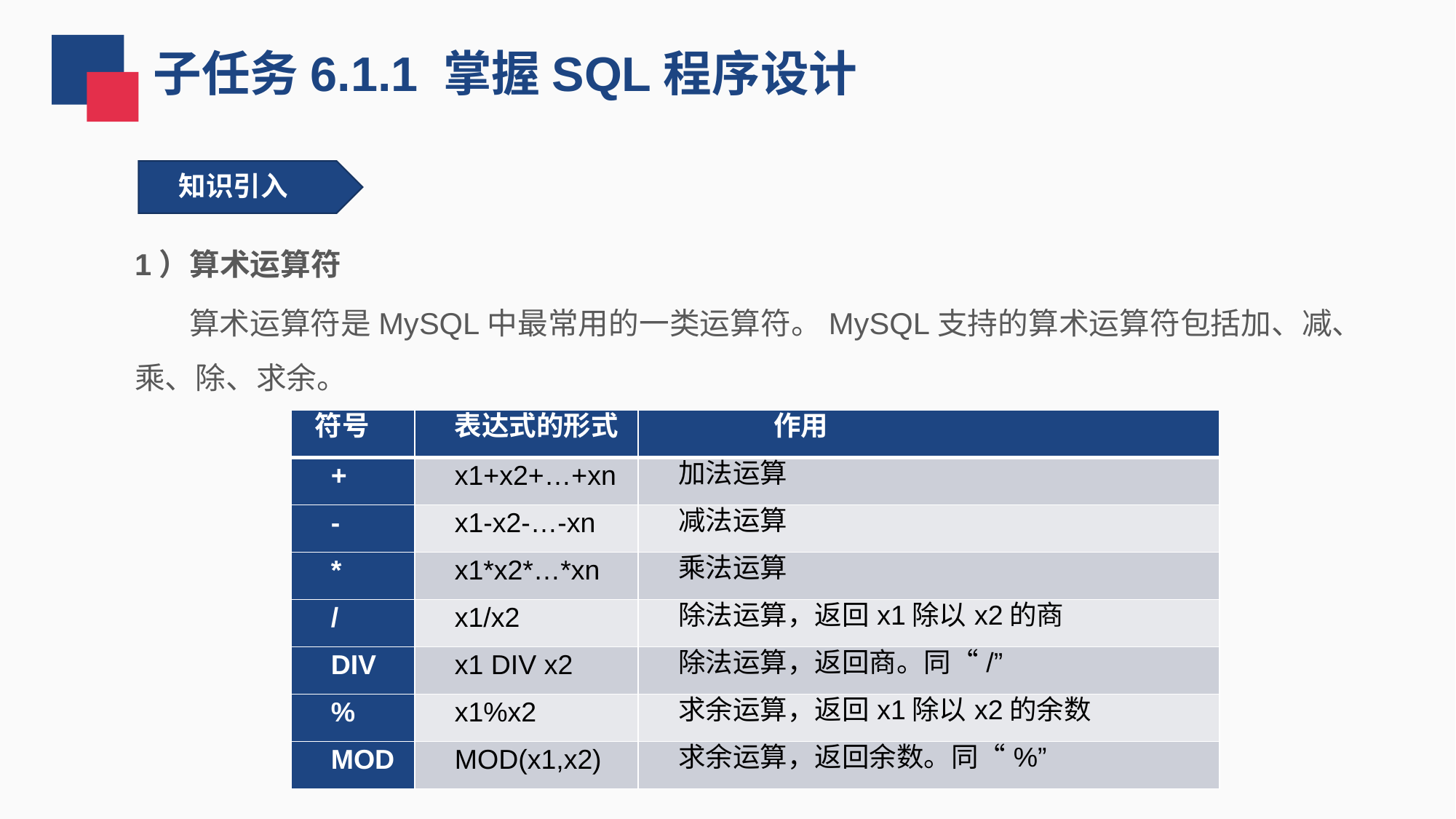

子任务6.1.1 掌握SQL程序设计

知识引入
1）算术运算符
       算术运算符是MySQL中最常用的一类运算符。MySQL支持的算术运算符包括加、减、乘、除、求余。
| 符号 | 表达式的形式 | 作用 |
| --- | --- | --- |
| + | x1+x2+…+xn | 加法运算 |
| - | x1-x2-…-xn | 减法运算 |
| \* | x1\*x2\*…\*xn | 乘法运算 |
| / | x1/x2 | 除法运算，返回x1除以x2的商 |
| DIV | x1 DIV x2 | 除法运算，返回商。同“/” |
| % | x1%x2 | 求余运算，返回x1除以x2的余数 |
| MOD | MOD(x1,x2) | 求余运算，返回余数。同“%” |